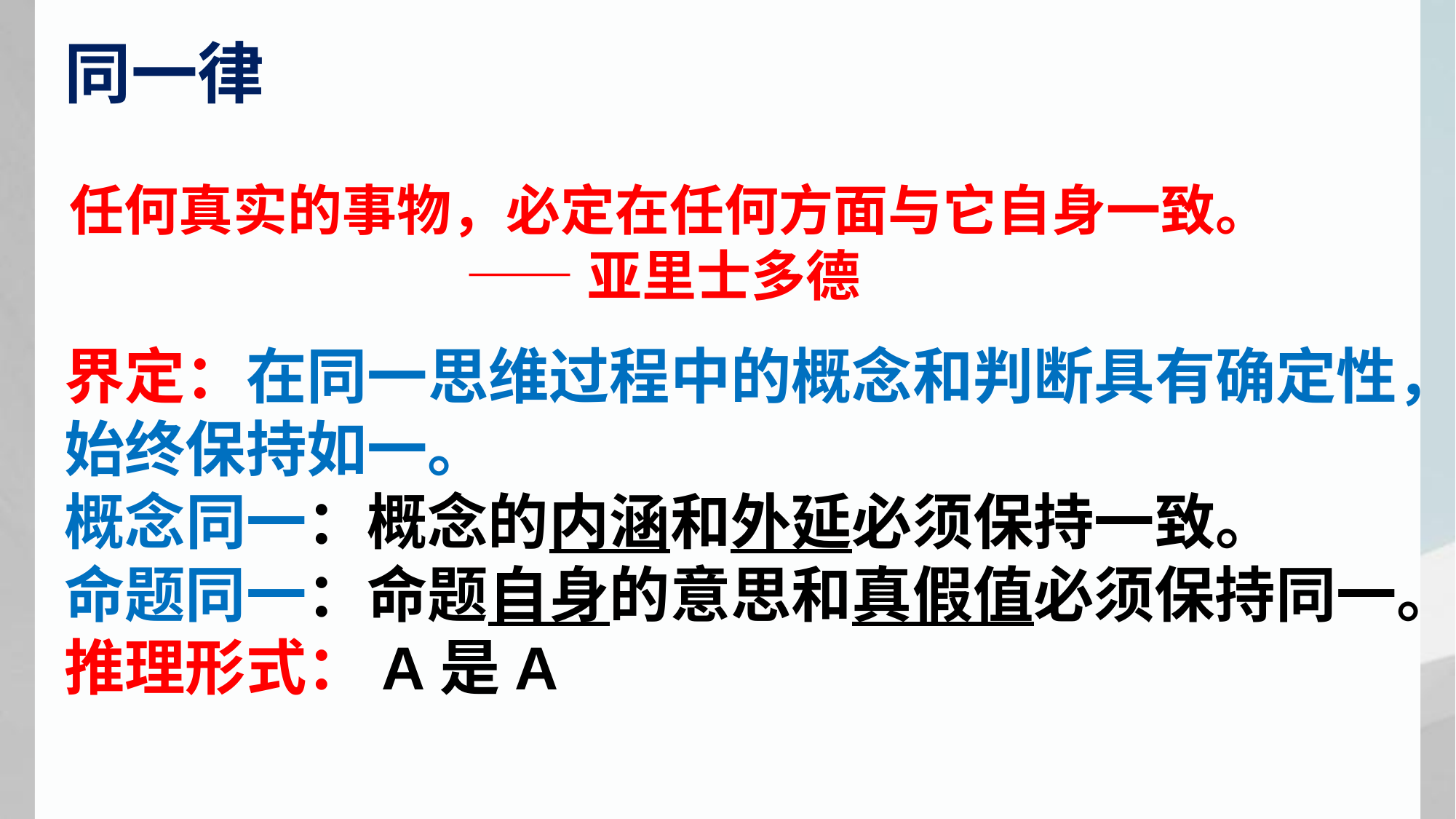

同一律
任何真实的事物，必定在任何方面与它自身一致。
                                ——亚里士多德
界定：在同一思维过程中的概念和判断具有确定性，始终保持如一。
概念同一：概念的内涵和外延必须保持一致。
命题同一：命题自身的意思和真假值必须保持同一。
推理形式：A是A